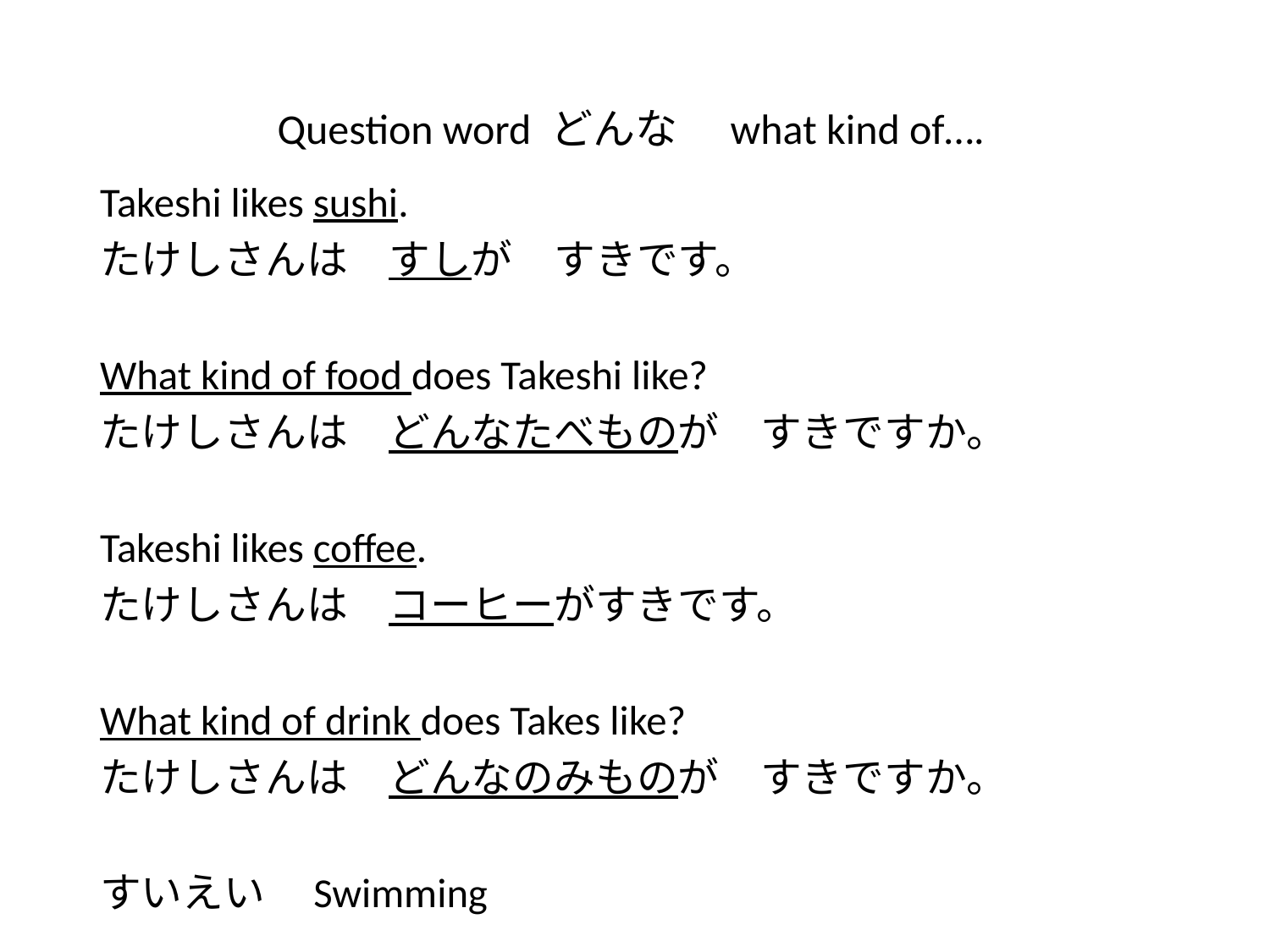

# Question word どんな　what kind of….
Takeshi likes sushi.
たけしさんは　すしが　すきです。

What kind of food does Takeshi like?
たけしさんは　どんなたべものが　すきですか。

Takeshi likes coffee.
たけしさんは　コーヒーがすきです。

What kind of drink does Takes like?
たけしさんは　どんなのみものが　すきですか。

すいえい　Swimming